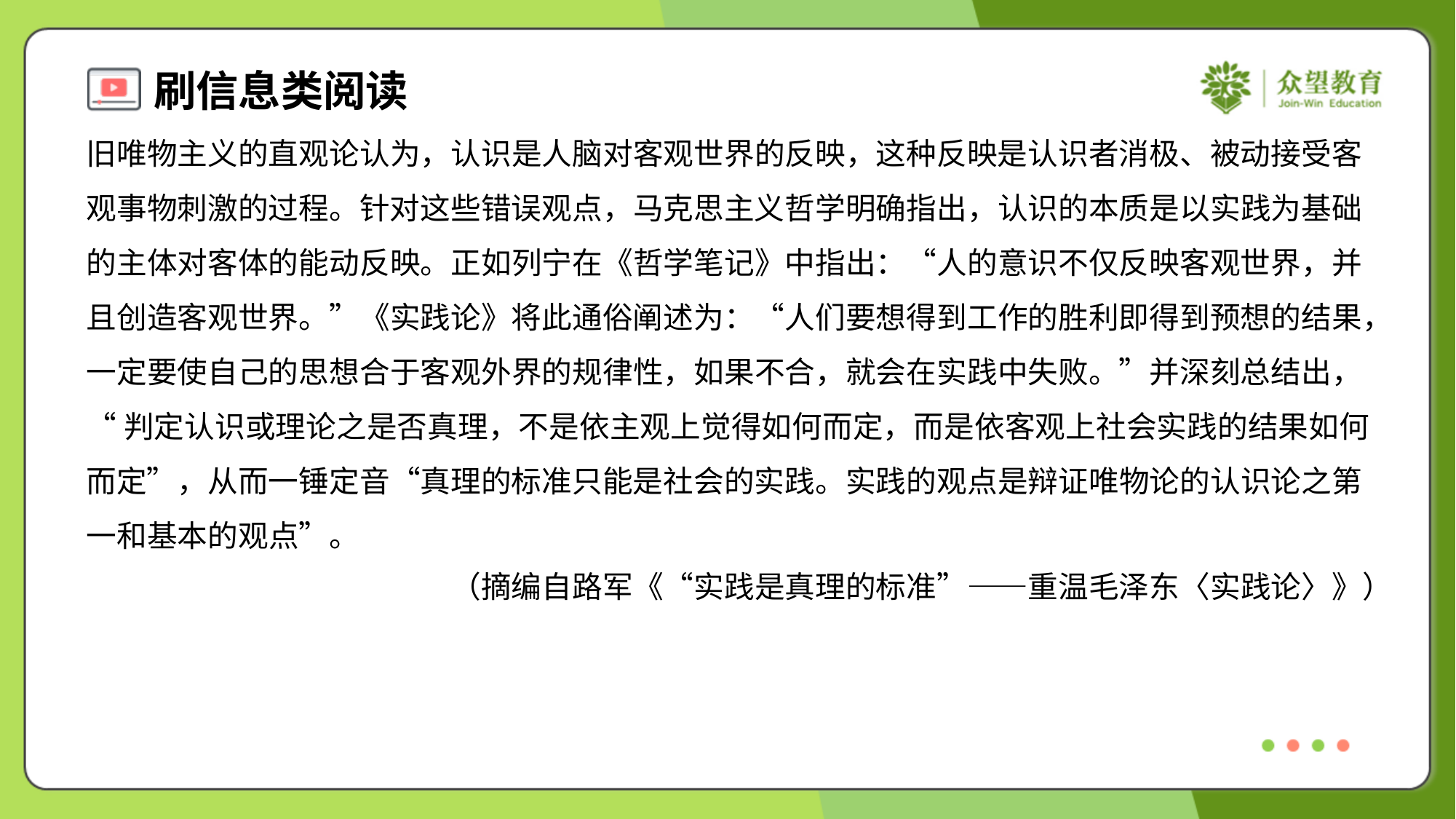

旧唯物主义的直观论认为，认识是人脑对客观世界的反映，这种反映是认识者消极、被动接受客
观事物刺激的过程。针对这些错误观点，马克思主义哲学明确指出，认识的本质是以实践为基础
的主体对客体的能动反映。正如列宁在《哲学笔记》中指出：“人的意识不仅反映客观世界，并
且创造客观世界。”《实践论》将此通俗阐述为：“人们要想得到工作的胜利即得到预想的结果，
一定要使自己的思想合于客观外界的规律性，如果不合，就会在实践中失败。”并深刻总结出，
“判定认识或理论之是否真理，不是依主观上觉得如何而定，而是依客观上社会实践的结果如何
而定”，从而一锤定音“真理的标准只能是社会的实践。实践的观点是辩证唯物论的认识论之第
一和基本的观点”。
    （摘编自路军《“实践是真理的标准”——重温毛泽东〈实践论〉》）